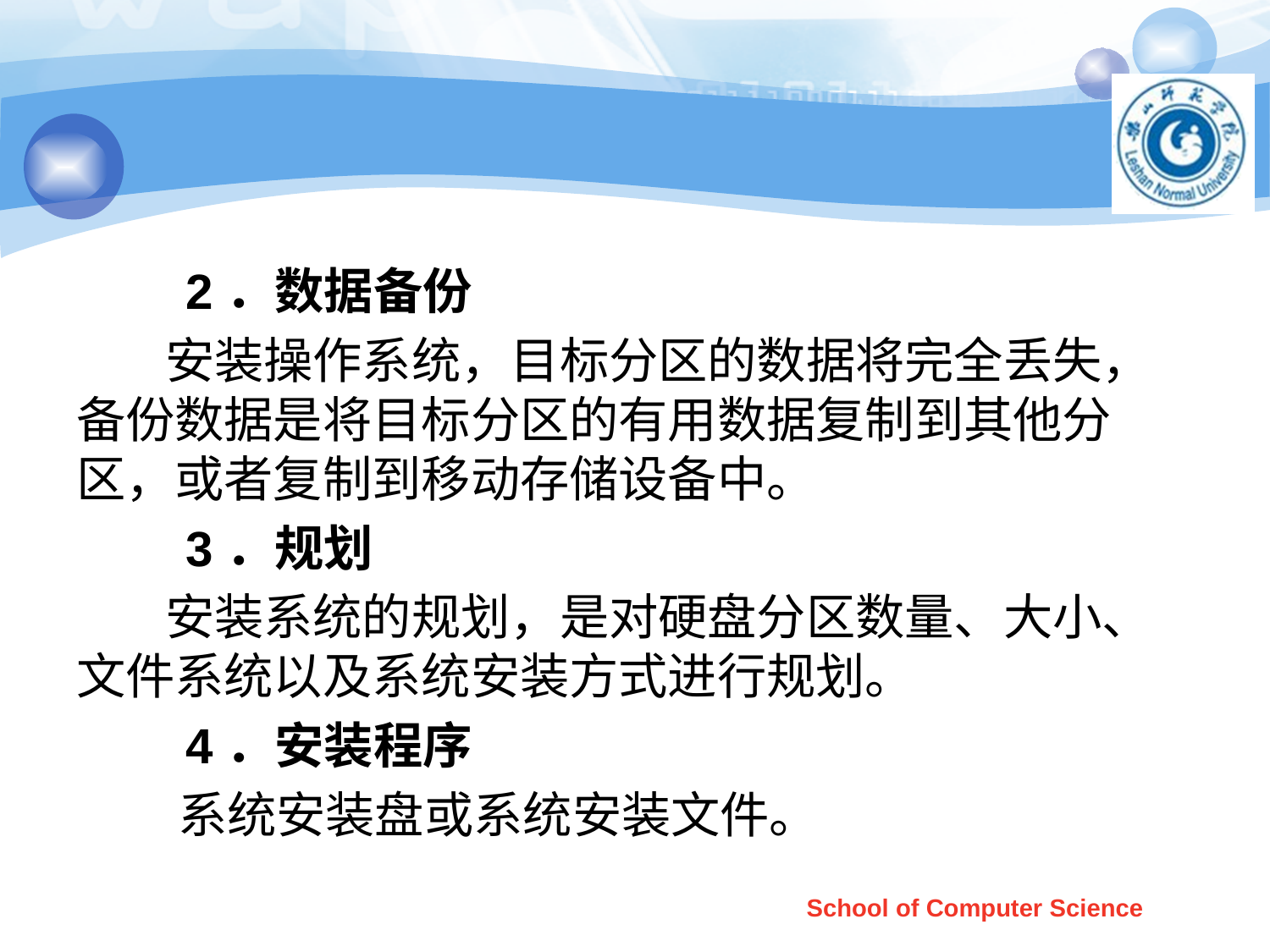

#
        2．数据备份
       安装操作系统，目标分区的数据将完全丢失，备份数据是将目标分区的有用数据复制到其他分区，或者复制到移动存储设备中。
        3．规划
       安装系统的规划，是对硬盘分区数量、大小、文件系统以及系统安装方式进行规划。
        4．安装程序
        系统安装盘或系统安装文件。

School of Computer Science